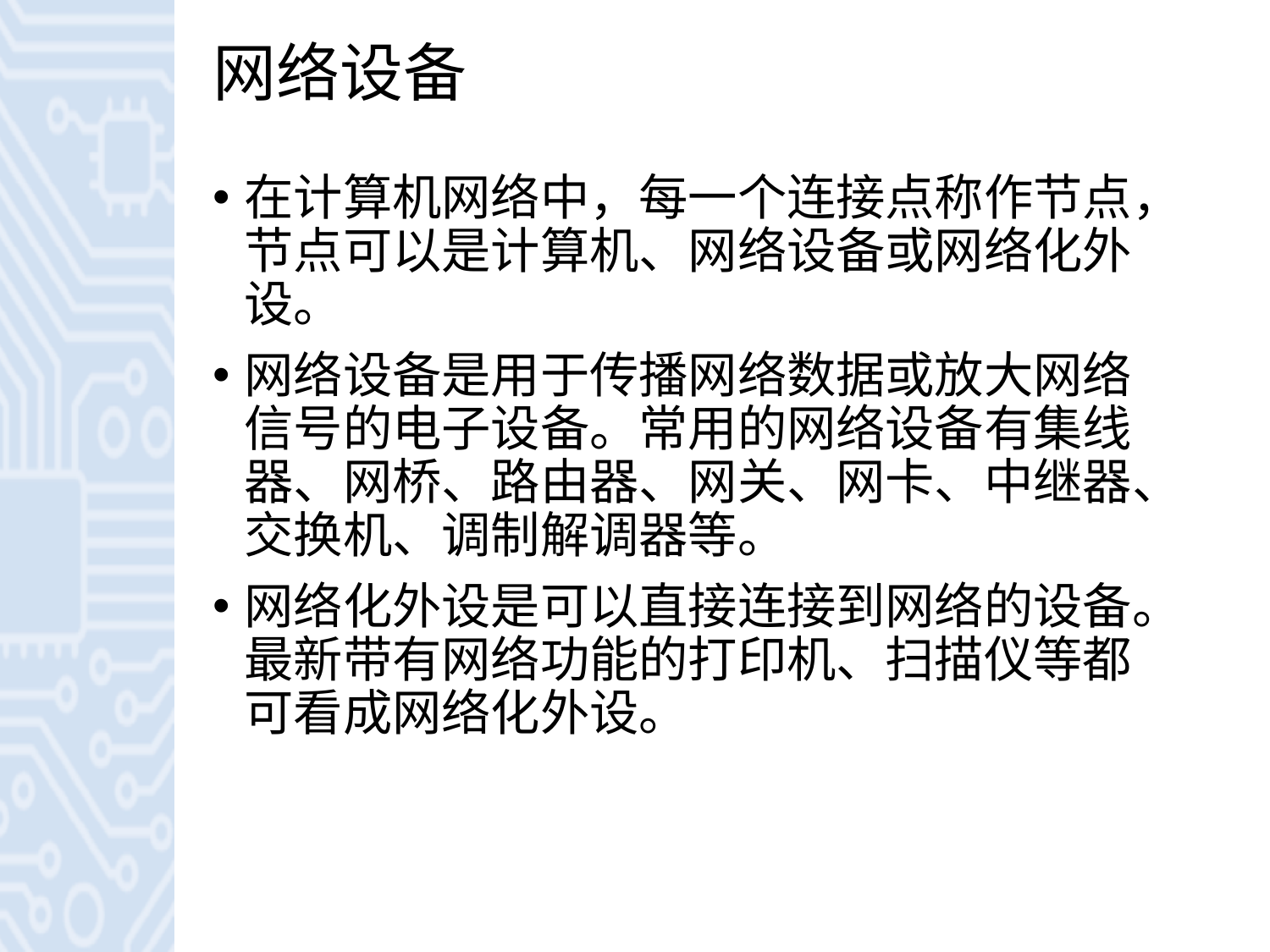

# 网络设备
在计算机网络中，每一个连接点称作节点，节点可以是计算机、网络设备或网络化外设。
网络设备是用于传播网络数据或放大网络信号的电子设备。常用的网络设备有集线器、网桥、路由器、网关、网卡、中继器、交换机、调制解调器等。
网络化外设是可以直接连接到网络的设备。最新带有网络功能的打印机、扫描仪等都可看成网络化外设。